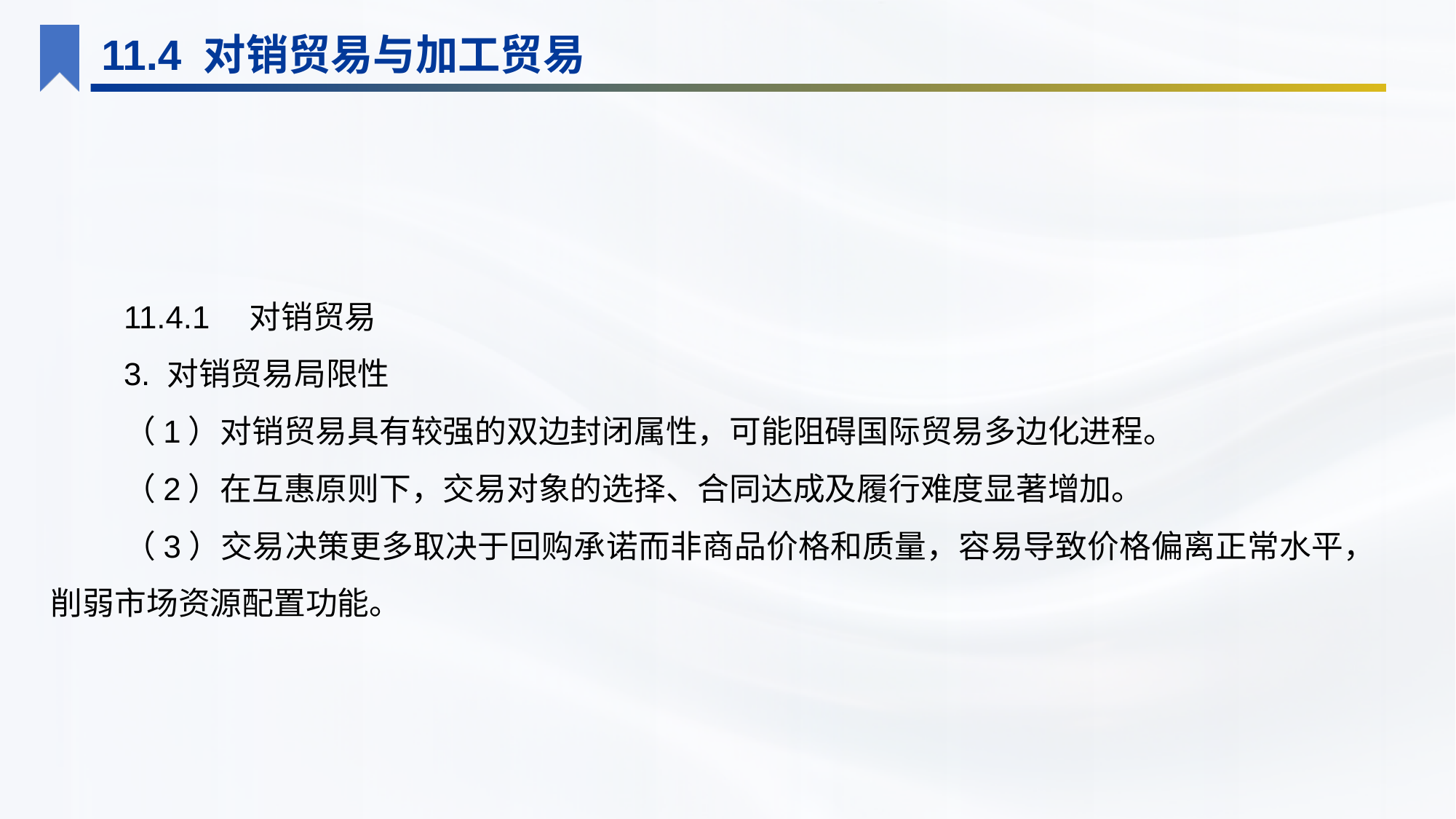

11.4 对销贸易与加工贸易
11.4.1　对销贸易
3. 对销贸易局限性
（1）对销贸易具有较强的双边封闭属性，可能阻碍国际贸易多边化进程。
（2）在互惠原则下，交易对象的选择、合同达成及履行难度显著增加。
（3）交易决策更多取决于回购承诺而非商品价格和质量，容易导致价格偏离正常水平，削弱市场资源配置功能。